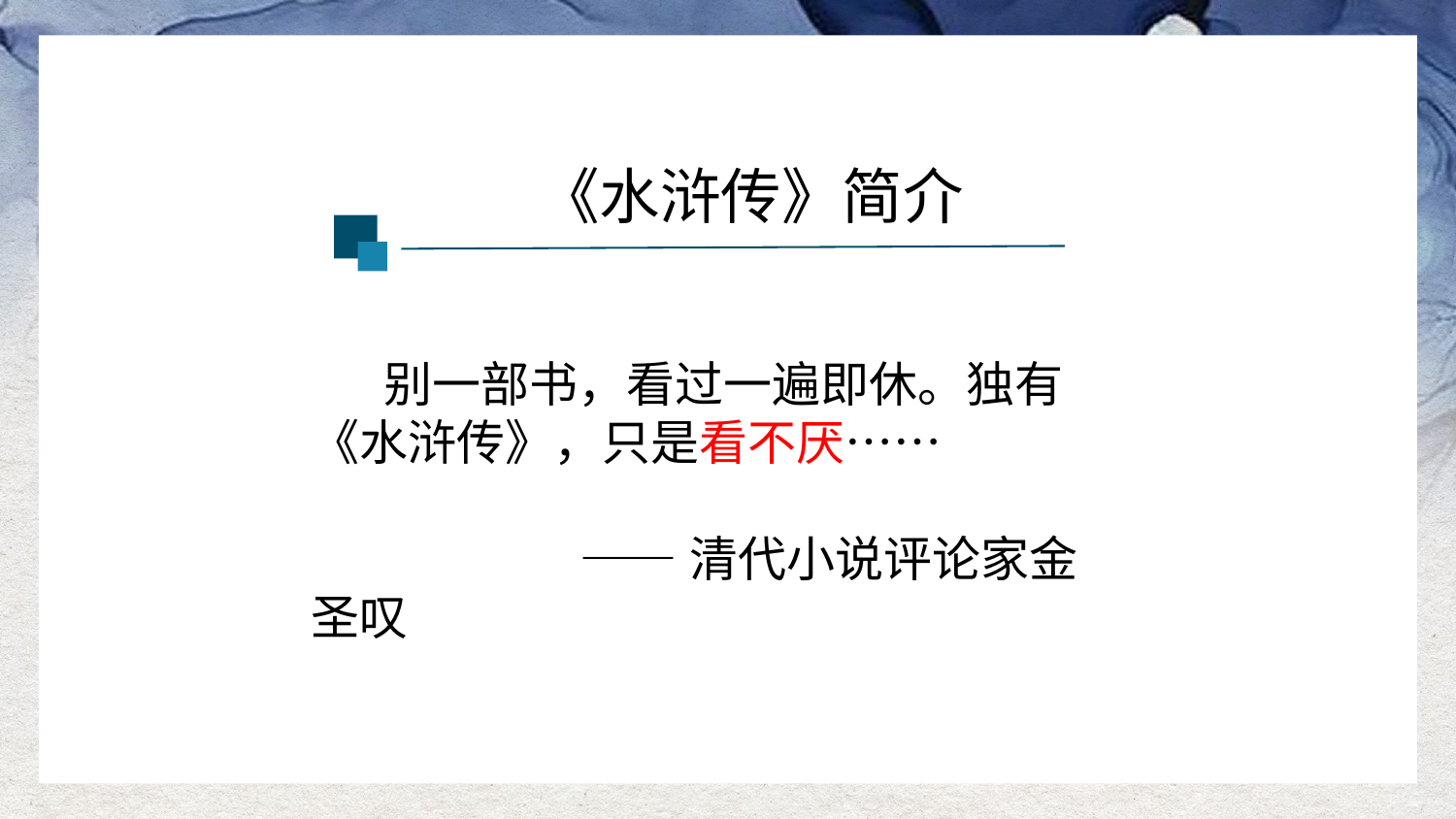

《水浒传》简介

别一部书，看过一遍即休。独有《水浒传》，只是看不厌……

                  ——清代小说评论家金圣叹